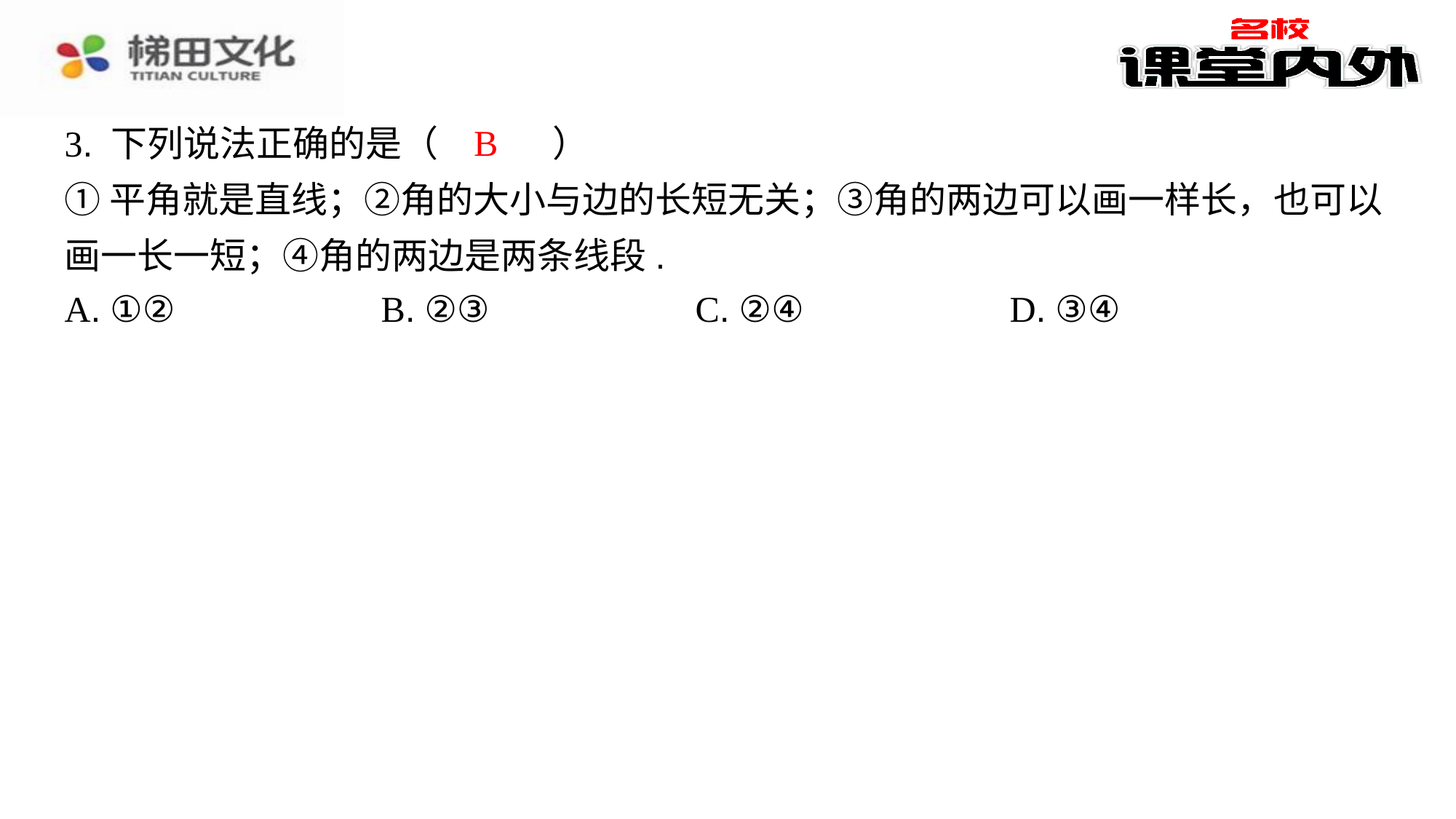

B
3. 下列说法正确的是（　B　）
①平角就是直线；②角的大小与边的长短无关；③角的两边可以画一样长，也可以
画一长一短；④角的两边是两条线段.
| A. ①② | B. ②③ | C. ②④ | D. ③④ |
| --- | --- | --- | --- |